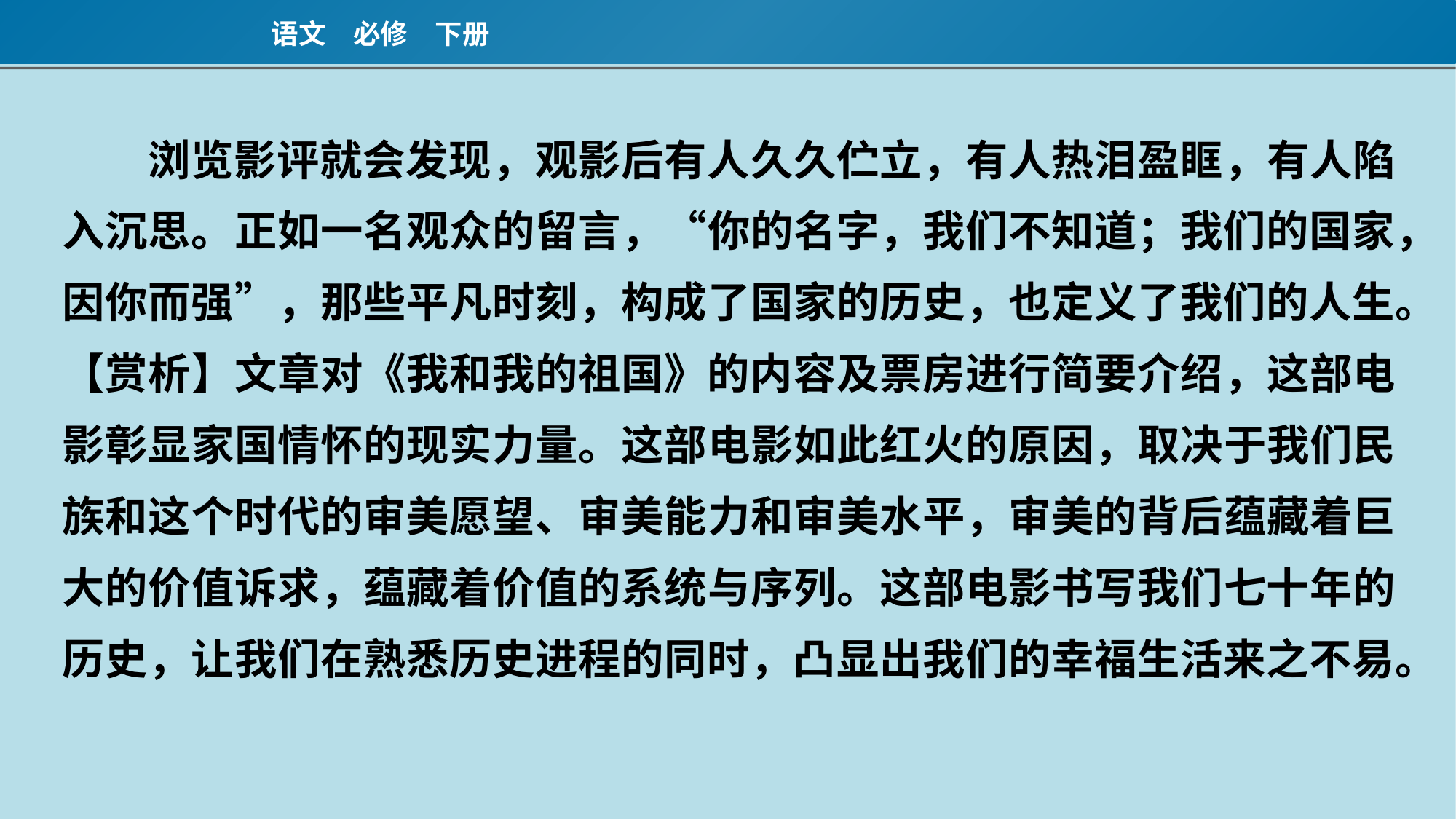

浏览影评就会发现，观影后有人久久伫立，有人热泪盈眶，有人陷入沉思。正如一名观众的留言，“你的名字，我们不知道；我们的国家，因你而强”，那些平凡时刻，构成了国家的历史，也定义了我们的人生。【赏析】文章对《我和我的祖国》的内容及票房进行简要介绍，这部电影彰显家国情怀的现实力量。这部电影如此红火的原因，取决于我们民族和这个时代的审美愿望、审美能力和审美水平，审美的背后蕴藏着巨大的价值诉求，蕴藏着价值的系统与序列。这部电影书写我们七十年的历史，让我们在熟悉历史进程的同时，凸显出我们的幸福生活来之不易。